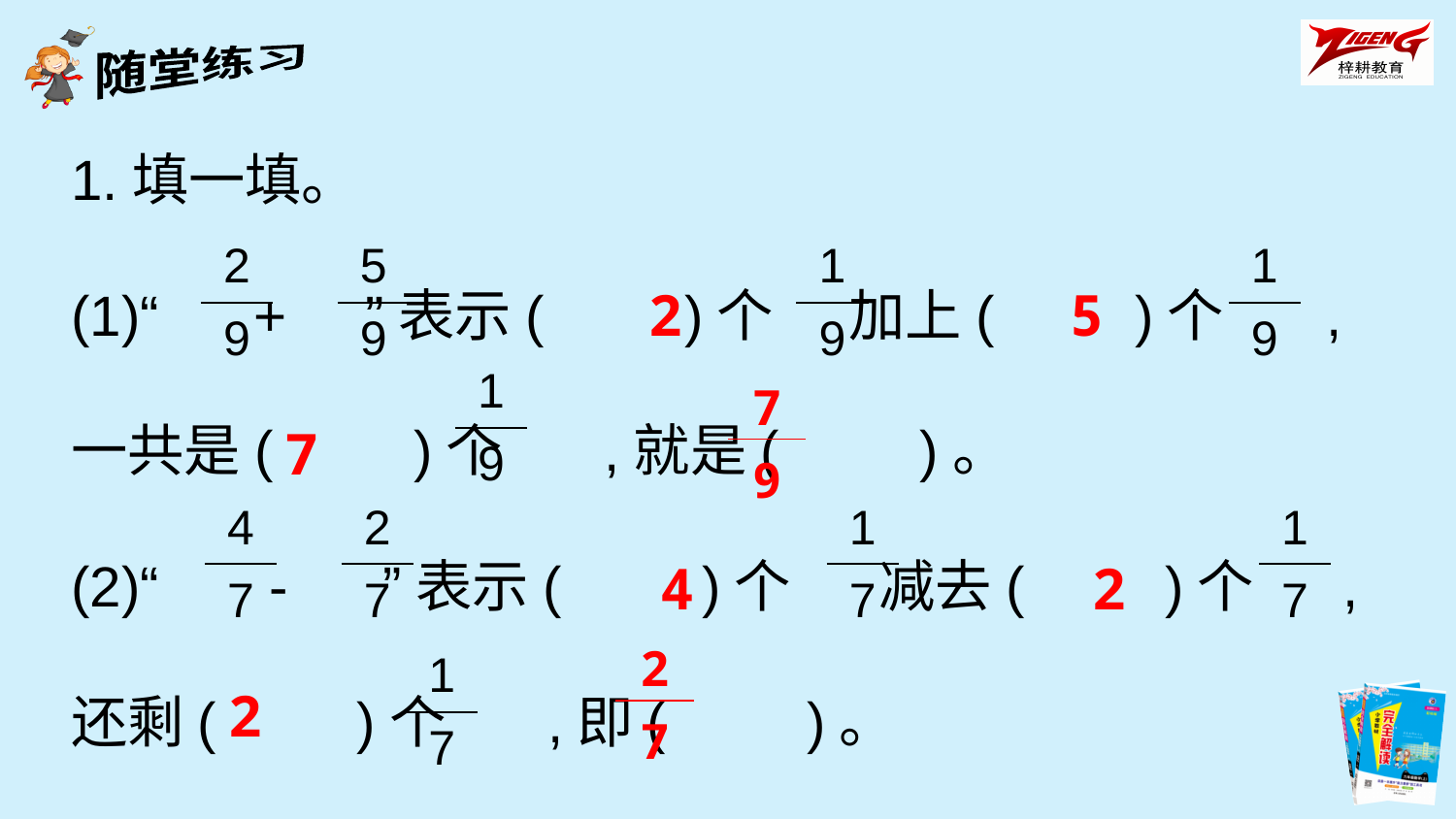

1.填一填。
(1)“      +     ”表示(　　)个      加上(　　)个       ,一共是(　　)个       ,就是(　　)。
(2)“       -      ”表示(　　)个       减去(　　)个      ,还剩(　　)个       ,即(　　)。
| 2 |
| --- |
| 9 |
| 5 |
| --- |
| 9 |
| 1 |
| --- |
| 9 |
| 1 |
| --- |
| 9 |
2
5
| 1 |
| --- |
| 9 |
| 7 |
| --- |
| 9 |
7
| 4 |
| --- |
| 7 |
| 2 |
| --- |
| 7 |
| 1 |
| --- |
| 7 |
| 1 |
| --- |
| 7 |
4
2
| 2 |
| --- |
| 7 |
2
| 1 |
| --- |
| 7 |